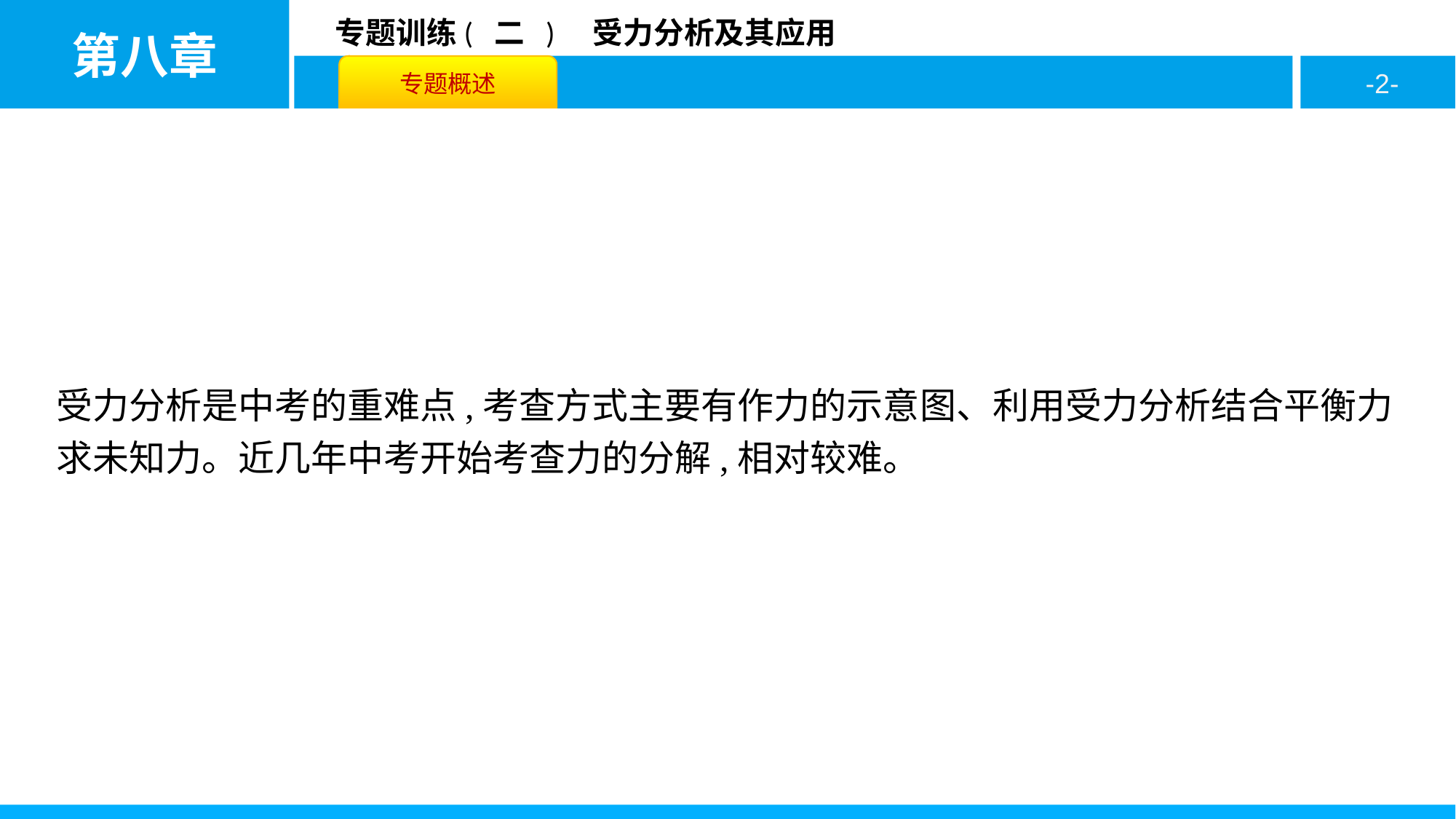

受力分析是中考的重难点,考查方式主要有作力的示意图、利用受力分析结合平衡力求未知力。近几年中考开始考查力的分解,相对较难。